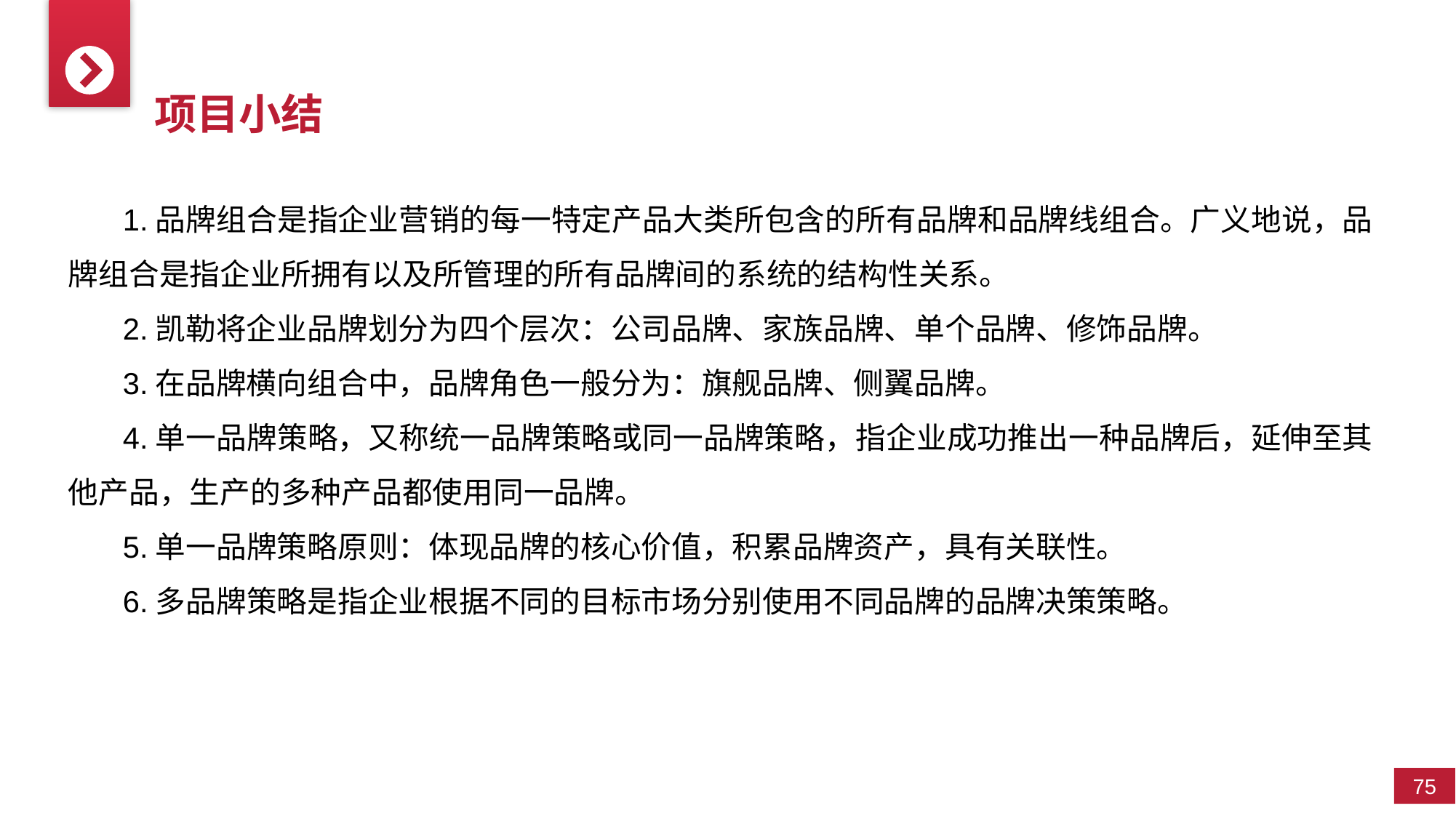

项目小结
1.品牌组合是指企业营销的每一特定产品大类所包含的所有品牌和品牌线组合。广义地说，品牌组合是指企业所拥有以及所管理的所有品牌间的系统的结构性关系。
2.凯勒将企业品牌划分为四个层次：公司品牌、家族品牌、单个品牌、修饰品牌。
3.在品牌横向组合中，品牌角色一般分为：旗舰品牌、侧翼品牌。
4.单一品牌策略，又称统一品牌策略或同一品牌策略，指企业成功推出一种品牌后，延伸至其他产品，生产的多种产品都使用同一品牌。
5.单一品牌策略原则：体现品牌的核心价值，积累品牌资产，具有关联性。
6.多品牌策略是指企业根据不同的目标市场分别使用不同品牌的品牌决策策略。